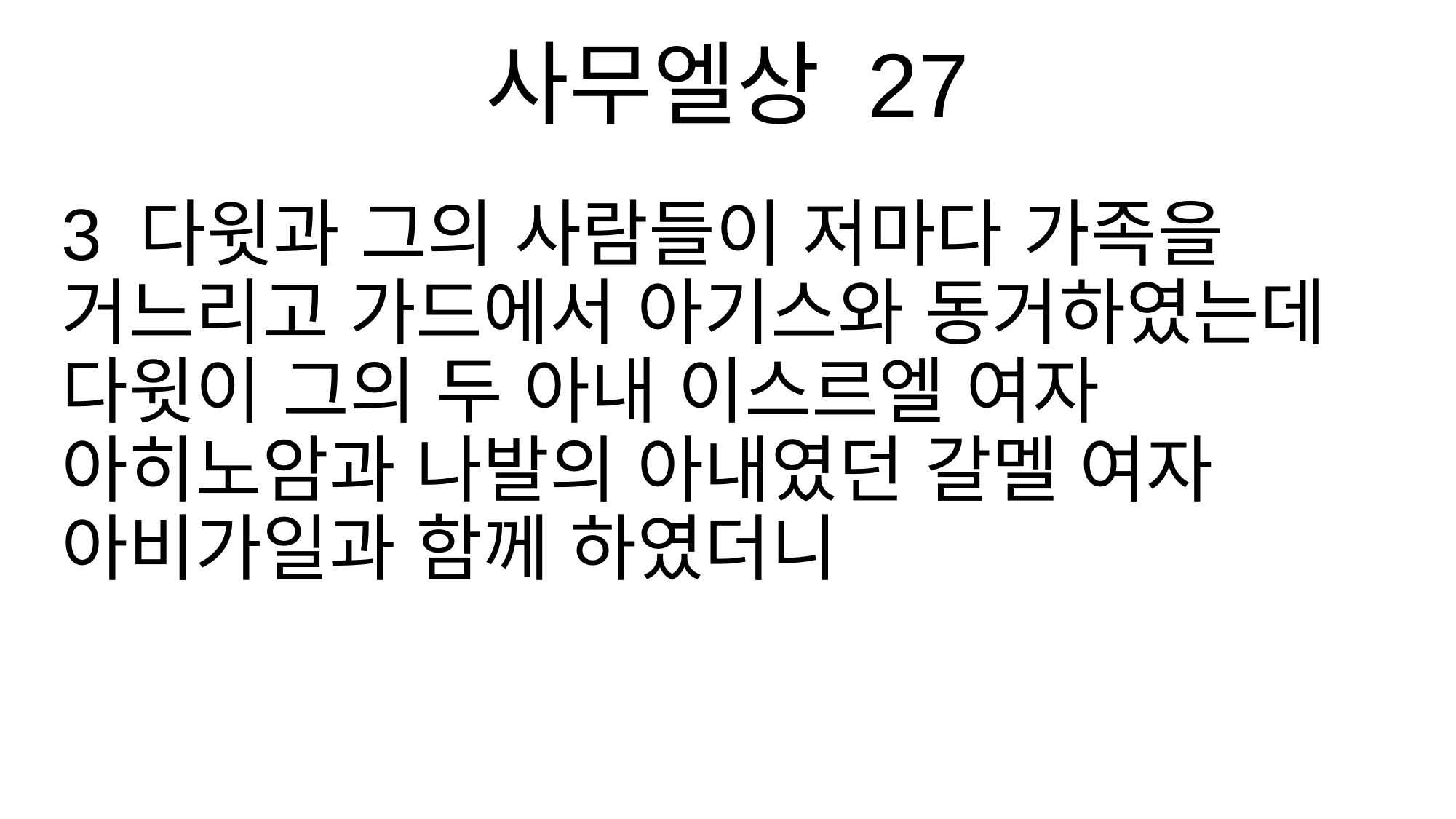

사무엘상 27
3 다윗과 그의 사람들이 저마다 가족을 거느리고 가드에서 아기스와 동거하였는데 다윗이 그의 두 아내 이스르엘 여자 아히노암과 나발의 아내였던 갈멜 여자 아비가일과 함께 하였더니